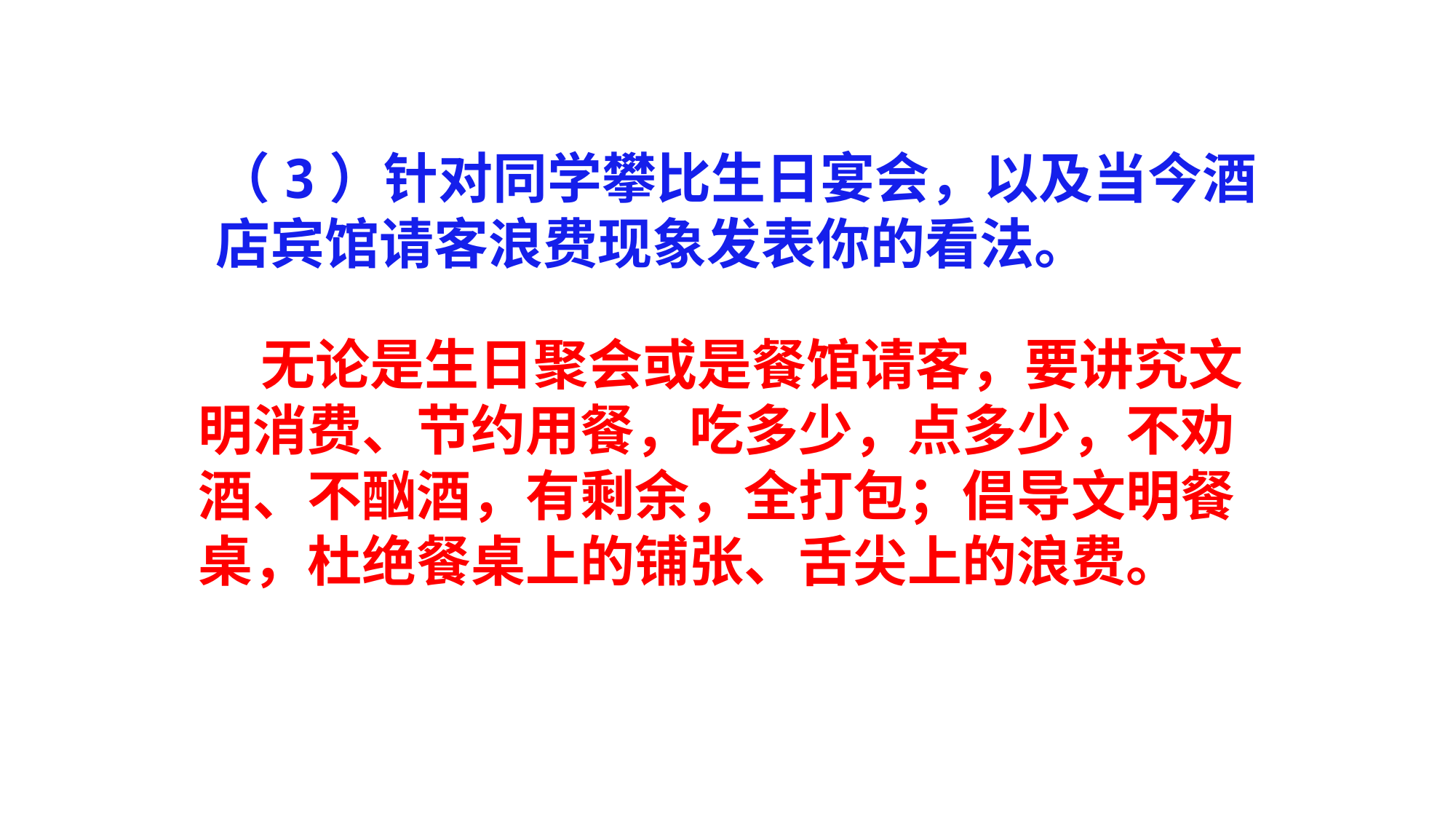

（3）针对同学攀比生日宴会，以及当今酒店宾馆请客浪费现象发表你的看法。
    无论是生日聚会或是餐馆请客，要讲究文明消费、节约用餐，吃多少，点多少，不劝酒、不酗酒，有剩余，全打包；倡导文明餐桌，杜绝餐桌上的铺张、舌尖上的浪费。